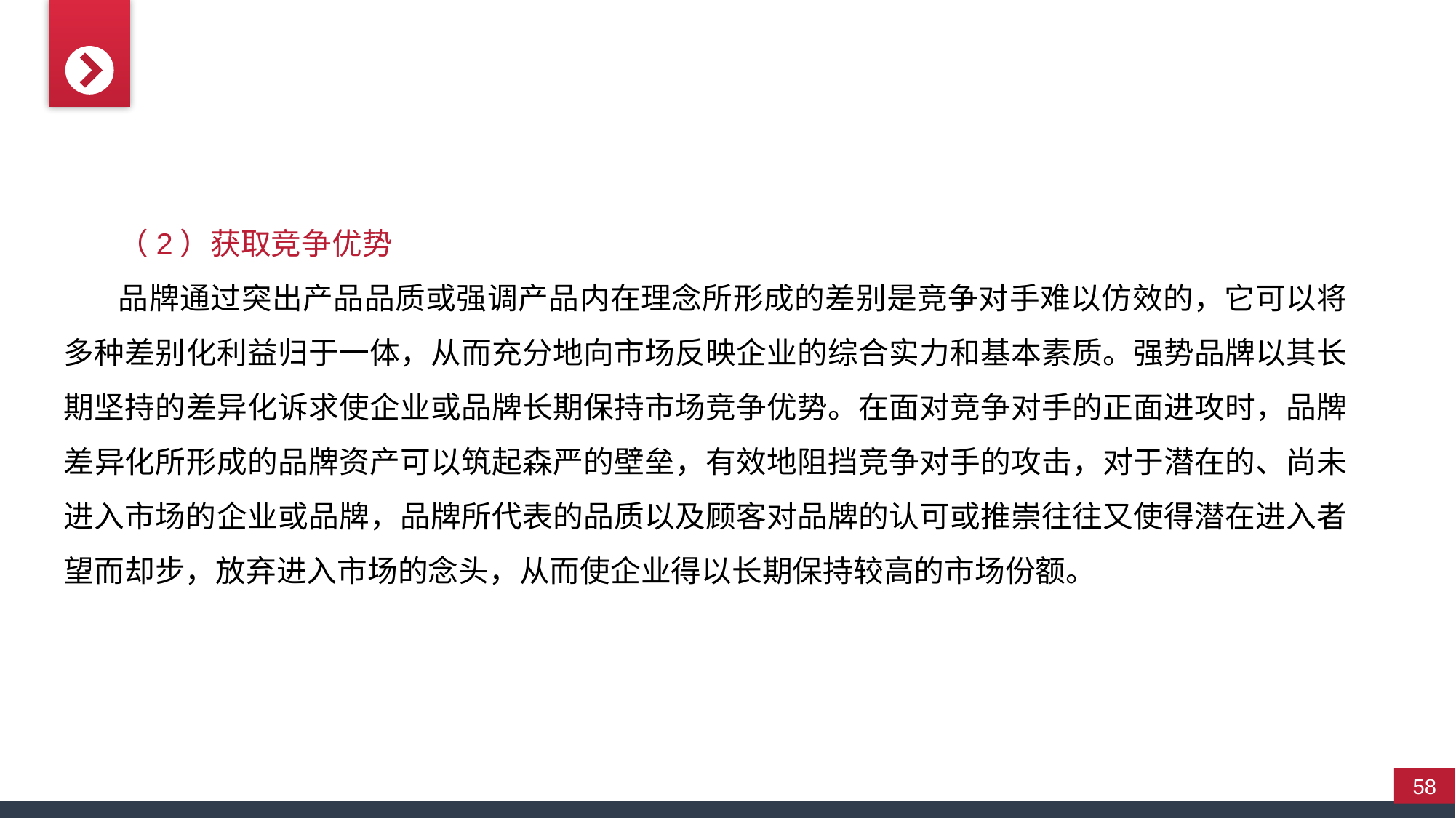

（2）获取竞争优势
品牌通过突出产品品质或强调产品内在理念所形成的差别是竞争对手难以仿效的，它可以将多种差别化利益归于一体，从而充分地向市场反映企业的综合实力和基本素质。强势品牌以其长期坚持的差异化诉求使企业或品牌长期保持市场竞争优势。在面对竞争对手的正面进攻时，品牌差异化所形成的品牌资产可以筑起森严的壁垒，有效地阻挡竞争对手的攻击，对于潜在的、尚未进入市场的企业或品牌，品牌所代表的品质以及顾客对品牌的认可或推崇往往又使得潜在进入者望而却步，放弃进入市场的念头，从而使企业得以长期保持较高的市场份额。